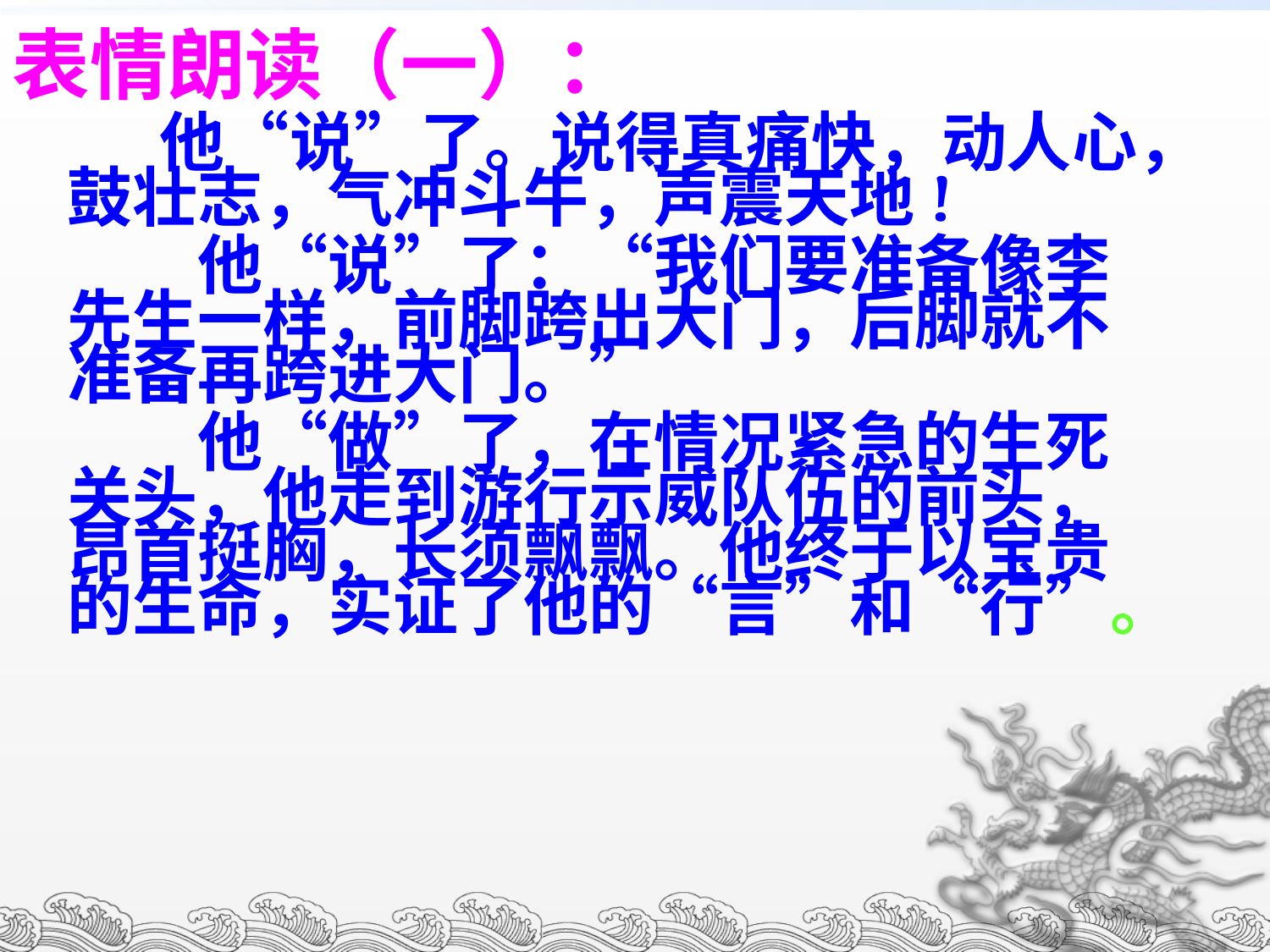

# 表情朗读（一）：
　　他“说”了。说得真痛快，动人心，鼓壮志，气冲斗牛，声震天地!
　　他“说”了：“我们要准备像李先生一样，前脚跨出大门，后脚就不准备再跨进大门。”
　　他“做”了，在情况紧急的生死关头，他走到游行示威队伍的前头，昂首挺胸，长须飘飘。他终于以宝贵的生命，实证了他的“言”和“行”。